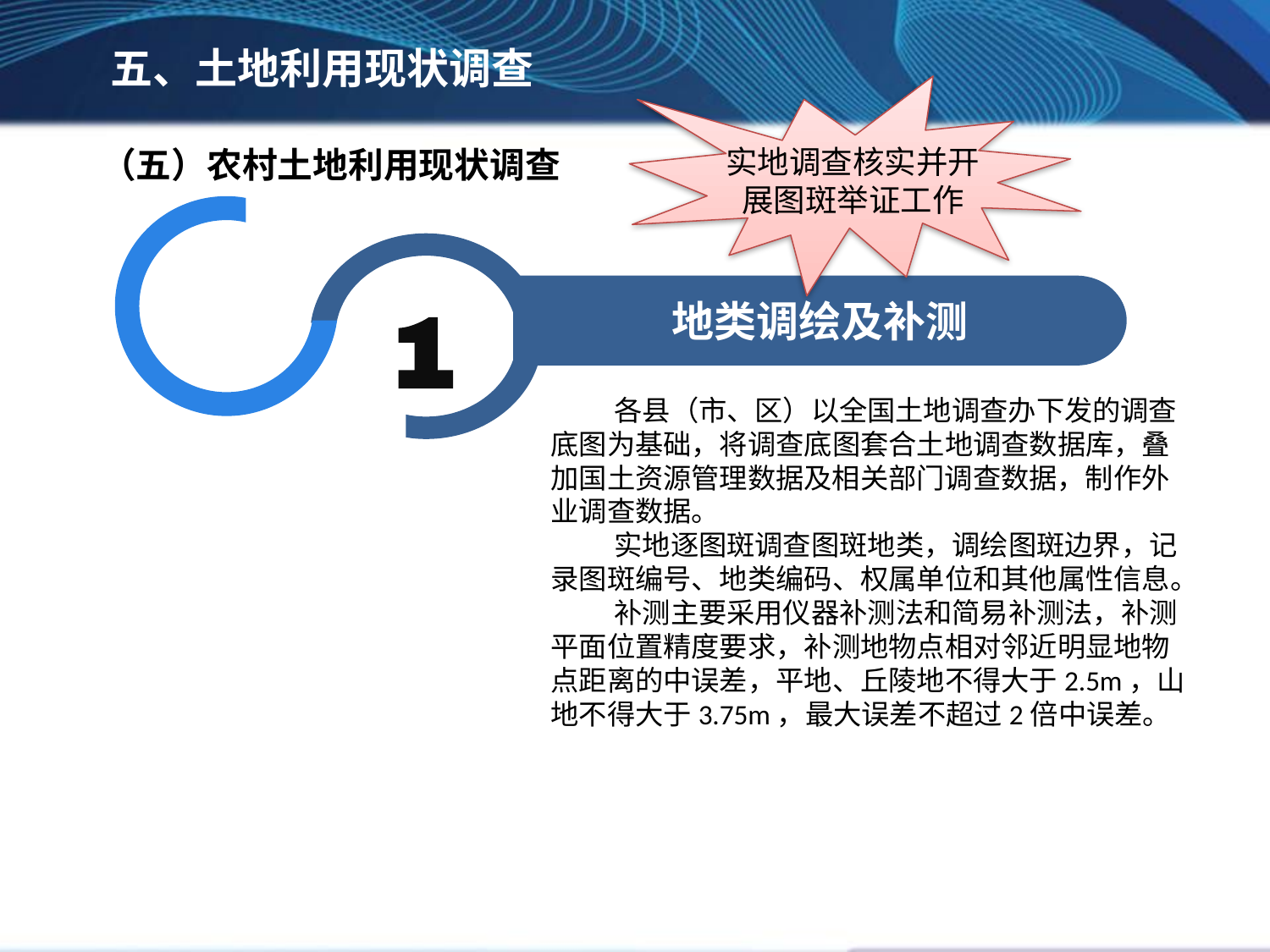

五、土地利用现状调查

实地调查核实并开展图斑举证工作
（五）农村土地利用现状调查

地类调绘及补测
1
各县（市、区）以全国土地调查办下发的调查底图为基础，将调查底图套合土地调查数据库，叠加国土资源管理数据及相关部门调查数据，制作外业调查数据。
实地逐图斑调查图斑地类，调绘图斑边界，记录图斑编号、地类编码、权属单位和其他属性信息。
补测主要采用仪器补测法和简易补测法，补测平面位置精度要求，补测地物点相对邻近明显地物点距离的中误差，平地、丘陵地不得大于2.5m，山地不得大于3.75m，最大误差不超过2倍中误差。